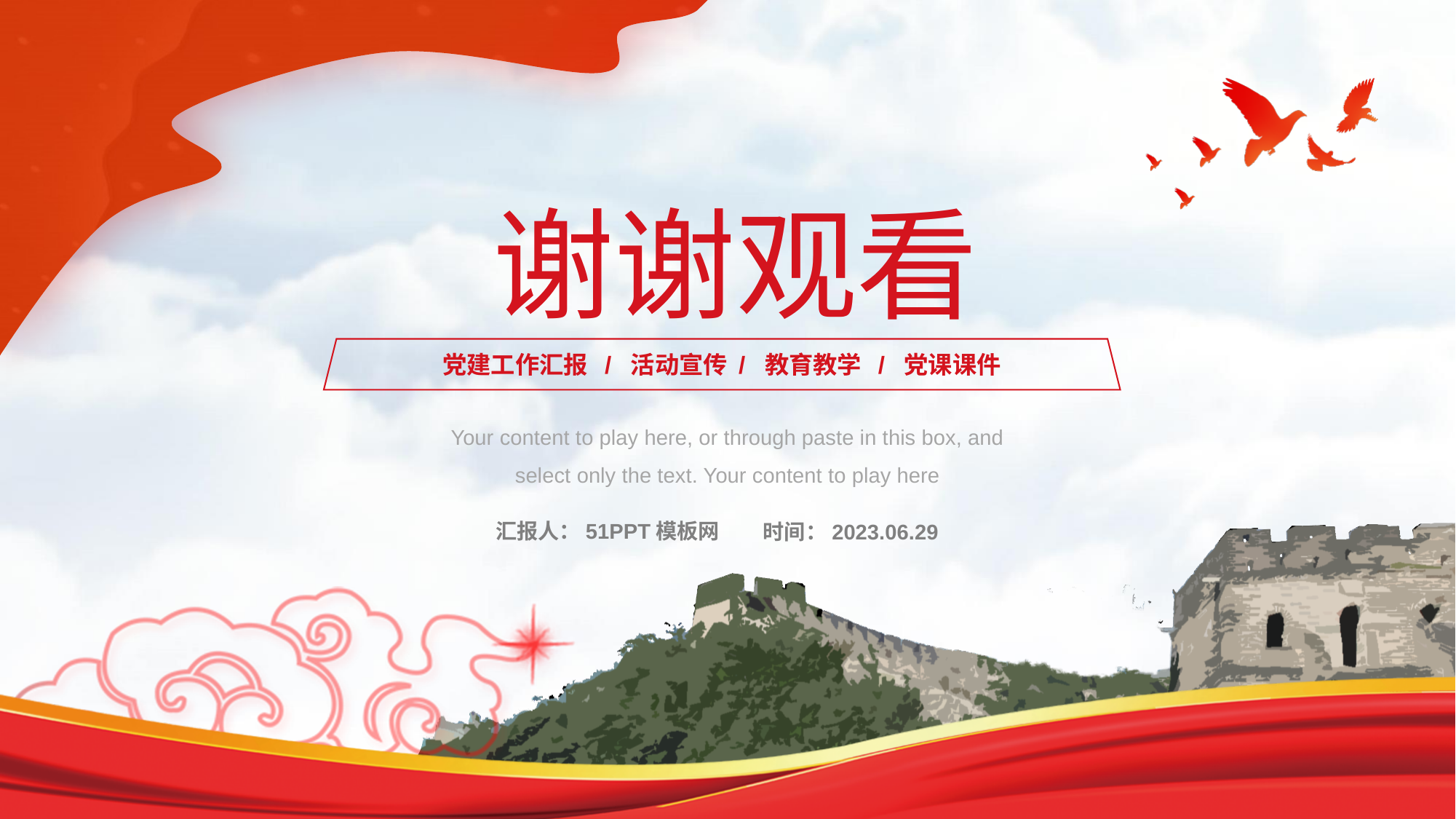

谢谢观看

党建工作汇报  /  活动宣传 /  教育教学  /  党课课件
Your content to play here, or through paste in this box, and select only the text. Your content to play here
汇报人：51PPT模板网
时间：2023.06.29